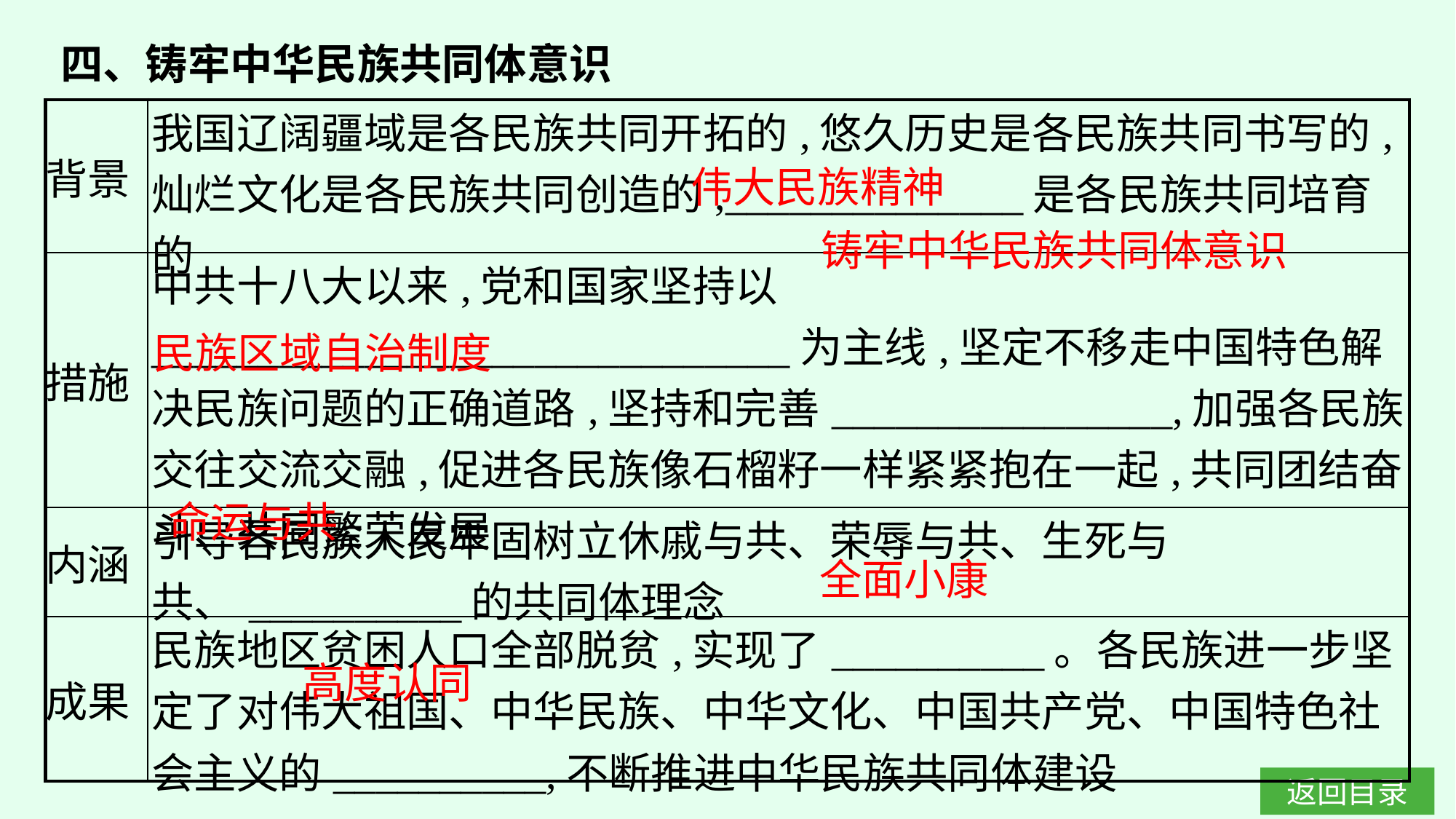

四、铸牢中华民族共同体意识
| 背景 | 我国辽阔疆域是各民族共同开拓的,悠久历史是各民族共同书写的,灿烂文化是各民族共同创造的,\_\_\_\_\_\_\_\_\_\_\_\_\_\_是各民族共同培育的 |
| --- | --- |
| 措施 | 中共十八大以来,党和国家坚持以\_\_\_\_\_\_\_\_\_\_\_\_\_\_\_\_\_\_\_\_\_\_\_\_\_\_\_\_\_\_为主线,坚定不移走中国特色解决民族问题的正确道路,坚持和完善\_\_\_\_\_\_\_\_\_\_\_\_\_\_\_\_,加强各民族交往交流交融,促进各民族像石榴籽一样紧紧抱在一起,共同团结奋斗、共同繁荣发展 |
| 内涵 | 引导各民族人民牢固树立休戚与共、荣辱与共、生死与共、\_\_\_\_\_\_\_\_\_\_的共同体理念 |
| 成果 | 民族地区贫困人口全部脱贫,实现了\_\_\_\_\_\_\_\_\_\_。各民族进一步坚定了对伟大祖国、中华民族、中华文化、中国共产党、中国特色社会主义的\_\_\_\_\_\_\_\_\_\_,不断推进中华民族共同体建设 |
伟大民族精神
铸牢中华民族共同体意识
民族区域自治制度
命运与共
全面小康
高度认同